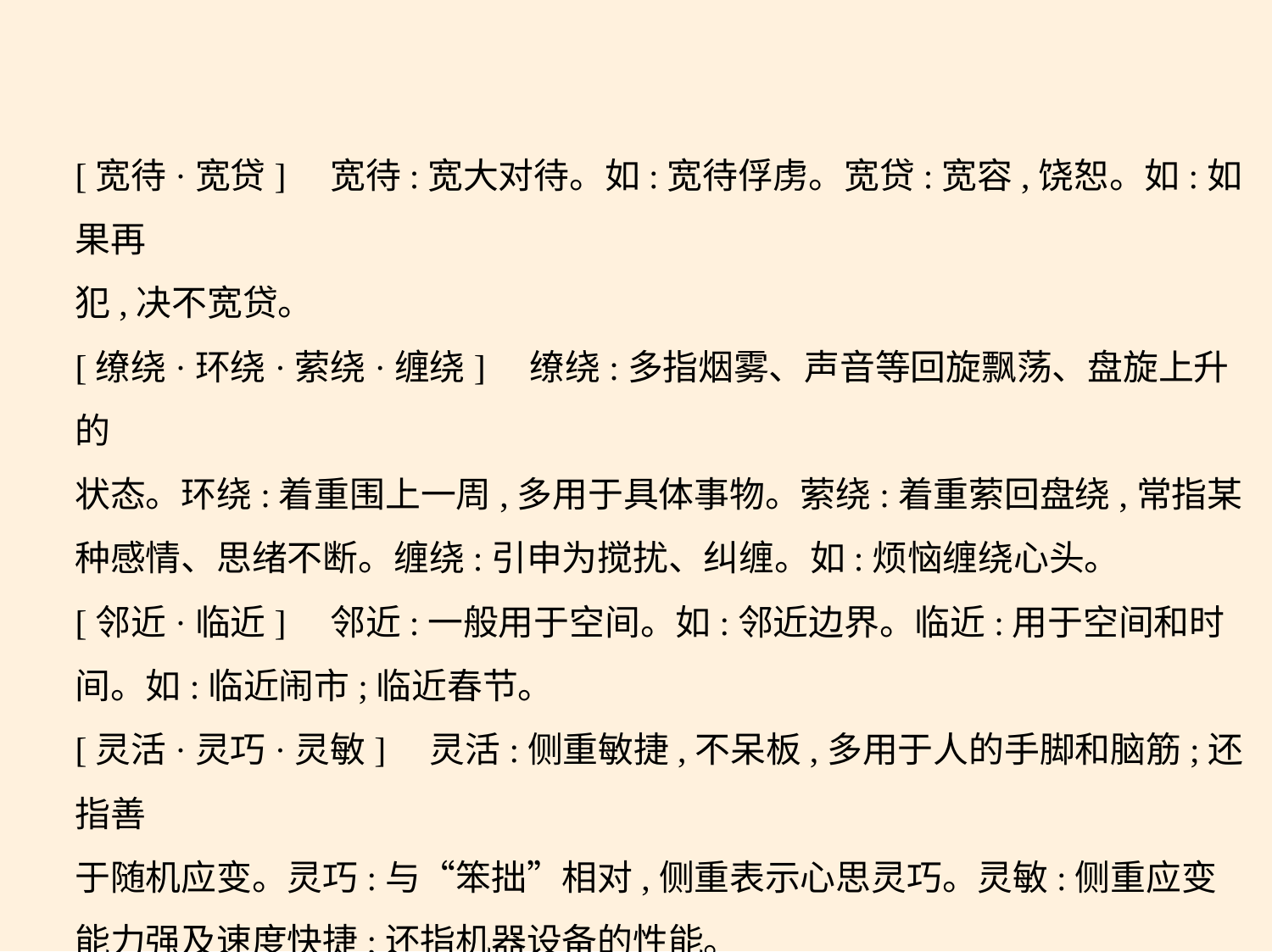

[宽待·宽贷]　宽待:宽大对待。如:宽待俘虏。宽贷:宽容,饶恕。如:如果再
犯,决不宽贷。
[缭绕·环绕·萦绕·缠绕]    缭绕:多指烟雾、声音等回旋飘荡、盘旋上升的
状态。环绕:着重围上一周,多用于具体事物。萦绕:着重萦回盘绕,常指某
种感情、思绪不断。缠绕:引申为搅扰、纠缠。如:烦恼缠绕心头。
[邻近·临近]　邻近:一般用于空间。如:邻近边界。临近:用于空间和时
间。如:临近闹市;临近春节。
[灵活·灵巧·灵敏]　灵活:侧重敏捷,不呆板,多用于人的手脚和脑筋;还指善
于随机应变。灵巧:与“笨拙”相对,侧重表示心思灵巧。灵敏:侧重应变
能力强及速度快捷;还指机器设备的性能。
[流利·流丽]　“流利”重在“利”,通畅不凝滞,用于说话、文章或写字
等。“流丽”重在“丽”,指流畅而华美,用于诗文、书法等。如:文笔流丽。